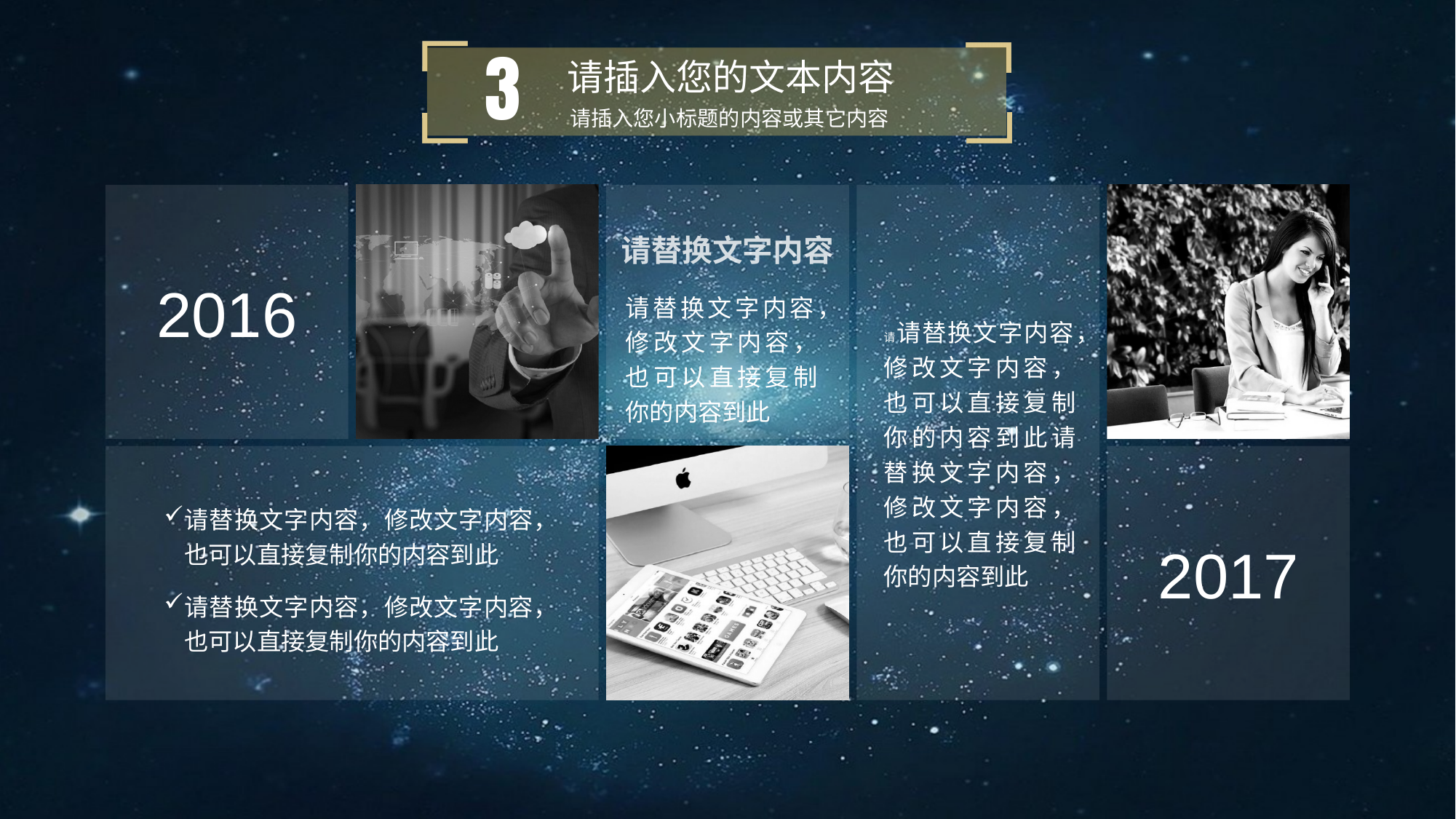

2016

请替换文字内容
请替换文字内容，修改文字内容，也可以直接复制你的内容到此
请请替换文字内容，修改文字内容，也可以直接复制你的内容到此请替换文字内容，修改文字内容，也可以直接复制你的内容到此

2017

请替换文字内容，修改文字内容，也可以直接复制你的内容到此

请替换文字内容，修改文字内容，也可以直接复制你的内容到此